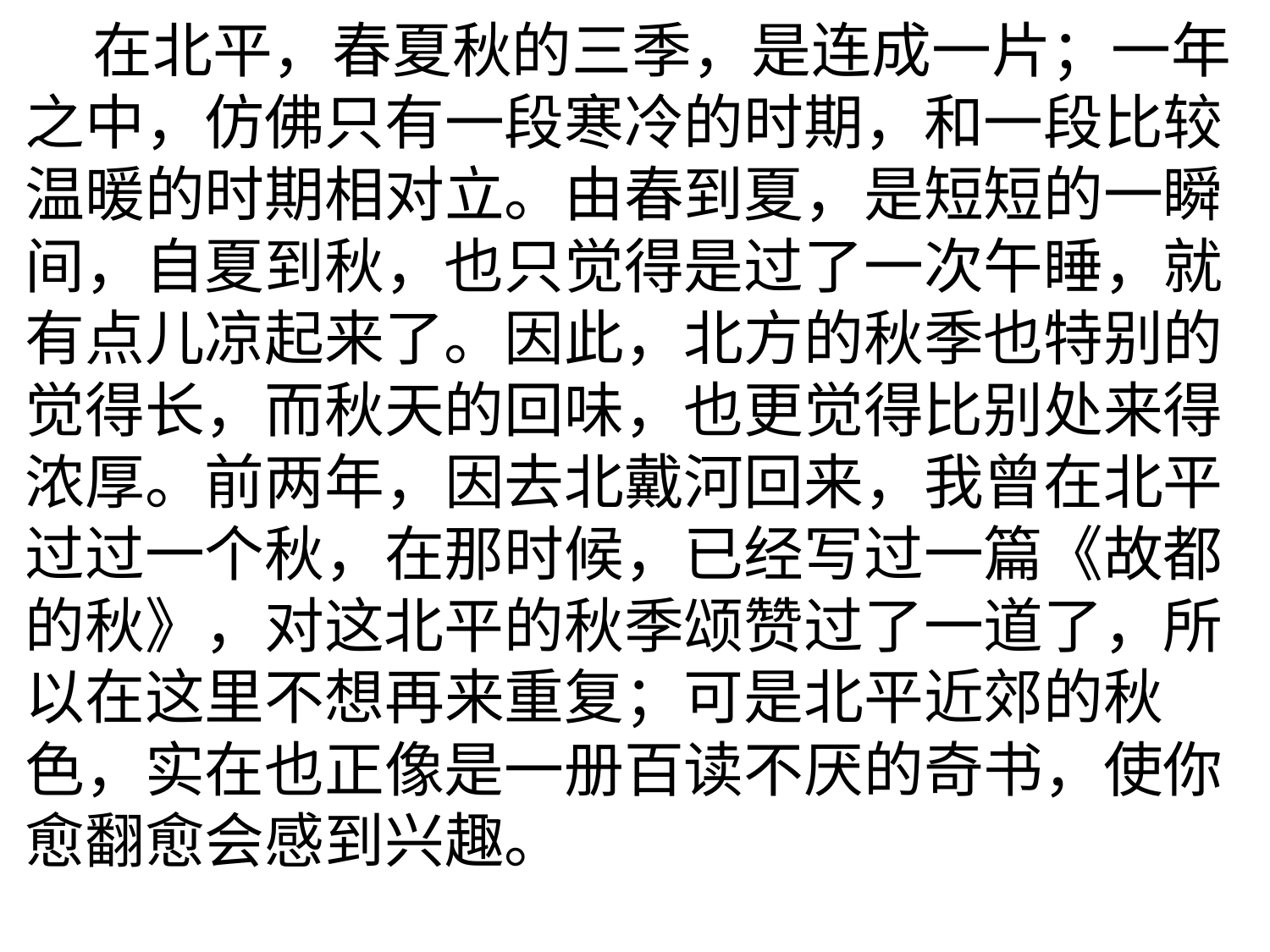

在北平，春夏秋的三季，是连成一片；一年之中，仿佛只有一段寒冷的时期，和一段比较温暖的时期相对立。由春到夏，是短短的一瞬间，自夏到秋，也只觉得是过了一次午睡，就有点儿凉起来了。因此，北方的秋季也特别的觉得长，而秋天的回味，也更觉得比别处来得浓厚。前两年，因去北戴河回来，我曾在北平过过一个秋，在那时候，已经写过一篇《故都的秋》，对这北平的秋季颂赞过了一道了，所以在这里不想再来重复；可是北平近郊的秋色，实在也正像是一册百读不厌的奇书，使你愈翻愈会感到兴趣。